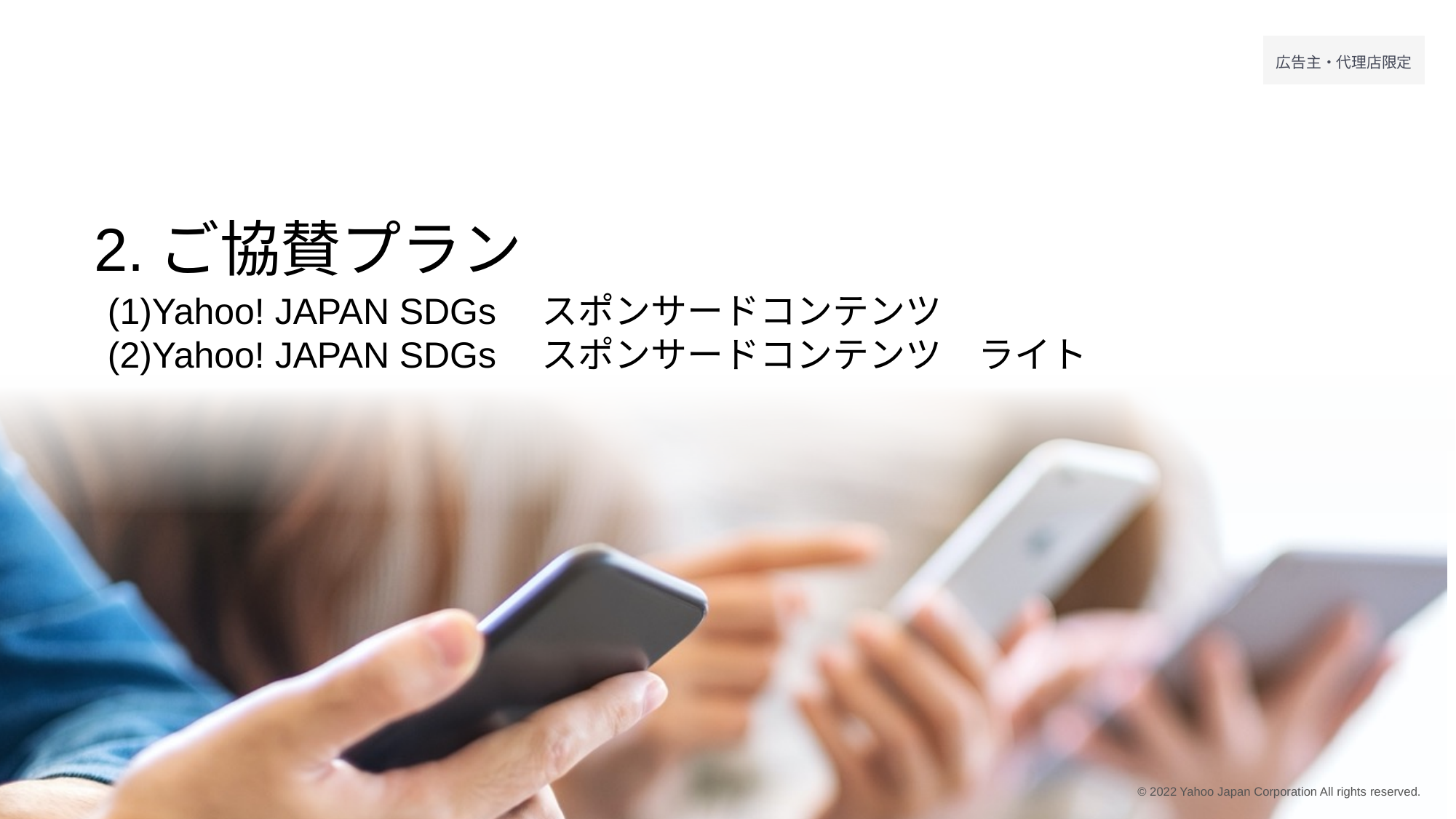

# 2.ご協賛プラン
(1)Yahoo! JAPAN SDGs　スポンサードコンテンツ
(2)Yahoo! JAPAN SDGs　スポンサードコンテンツ　ライト
© 2022 Yahoo Japan Corporation All rights reserved.